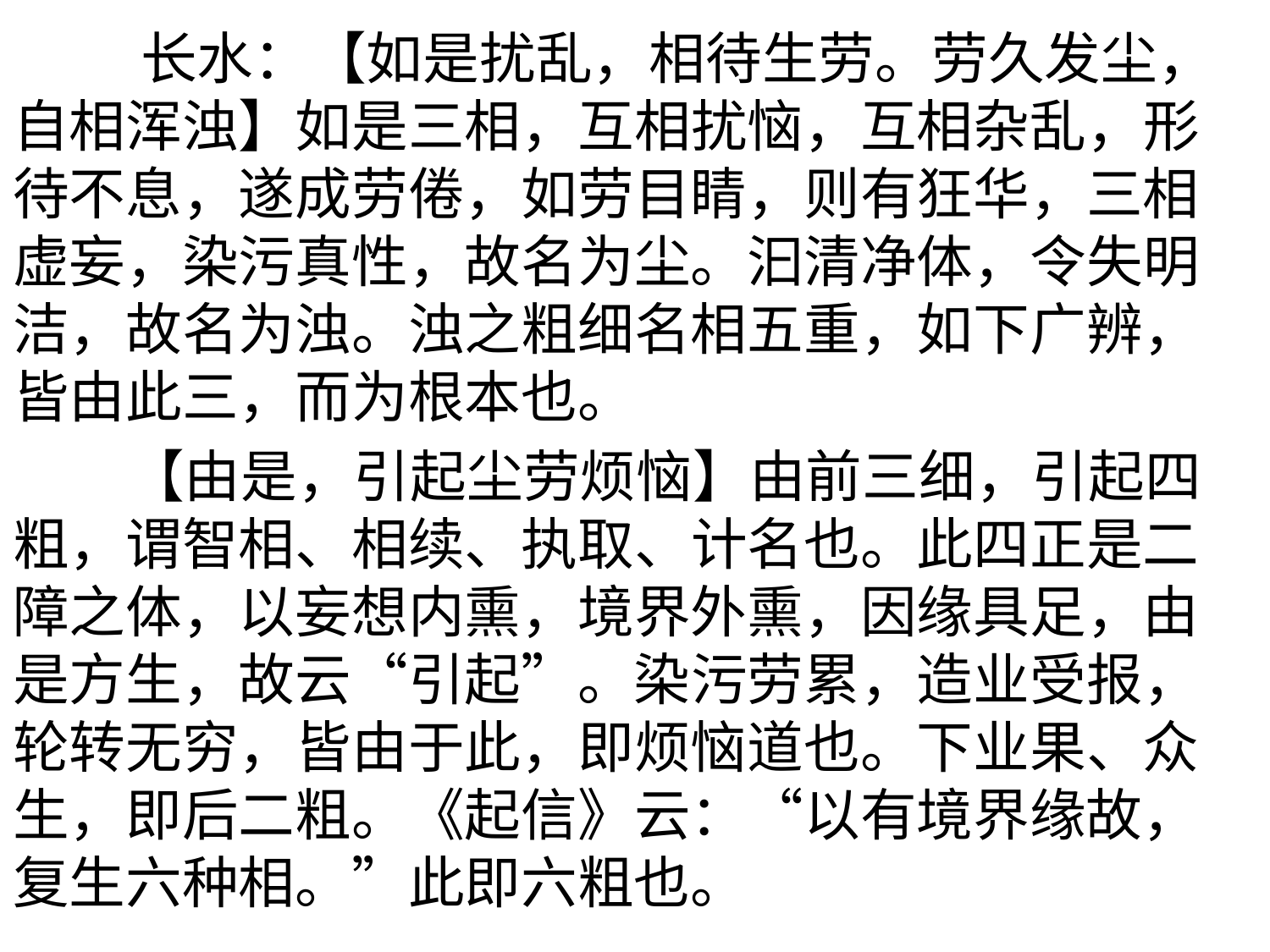

长水：【如是扰乱，相待生劳。劳久发尘，自相浑浊】如是三相，互相扰恼，互相杂乱，形待不息，遂成劳倦，如劳目睛，则有狂华，三相虚妄，染污真性，故名为尘。汩清净体，令失明洁，故名为浊。浊之粗细名相五重，如下广辨，皆由此三，而为根本也。
        【由是，引起尘劳烦恼】由前三细，引起四粗，谓智相、相续、执取、计名也。此四正是二障之体，以妄想内熏，境界外熏，因缘具足，由是方生，故云“引起”。染污劳累，造业受报，轮转无穷，皆由于此，即烦恼道也。下业果、众生，即后二粗。《起信》云：“以有境界缘故，复生六种相。”此即六粗也。